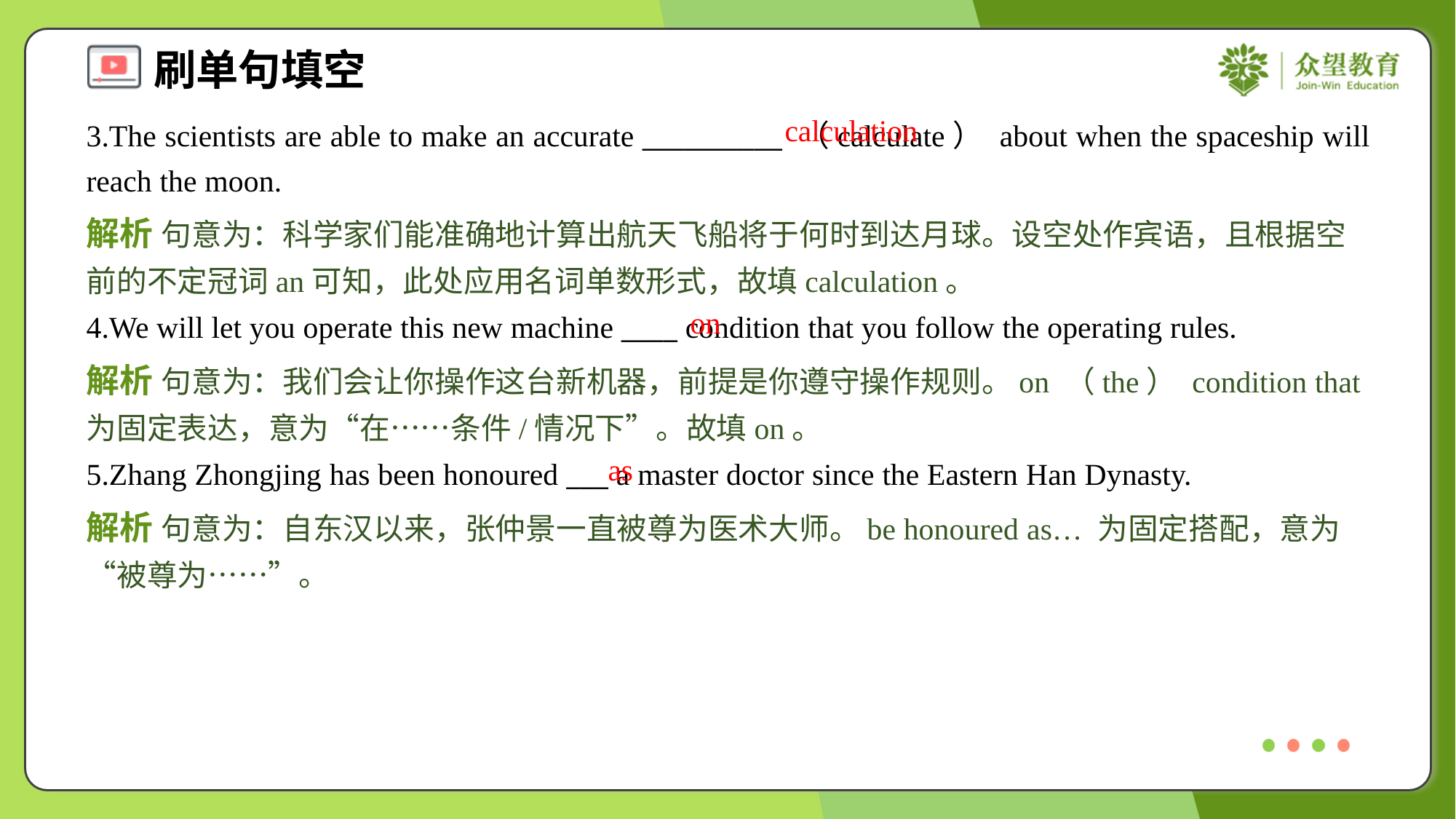

calculation
3.The scientists are able to make an accurate __________ （calculate） about when the spaceship will reach the moon.
解析 句意为：科学家们能准确地计算出航天飞船将于何时到达月球。设空处作宾语，且根据空前的不定冠词an可知，此处应用名词单数形式，故填calculation。
on
4.We will let you operate this new machine ____ condition that you follow the operating rules.
解析 句意为：我们会让你操作这台新机器，前提是你遵守操作规则。on （the） condition that为固定表达，意为“在……条件/情况下”。故填on。
as
5.Zhang Zhongjing has been honoured ___ a master doctor since the Eastern Han Dynasty.
解析 句意为：自东汉以来，张仲景一直被尊为医术大师。be honoured as… 为固定搭配，意为“被尊为……”。